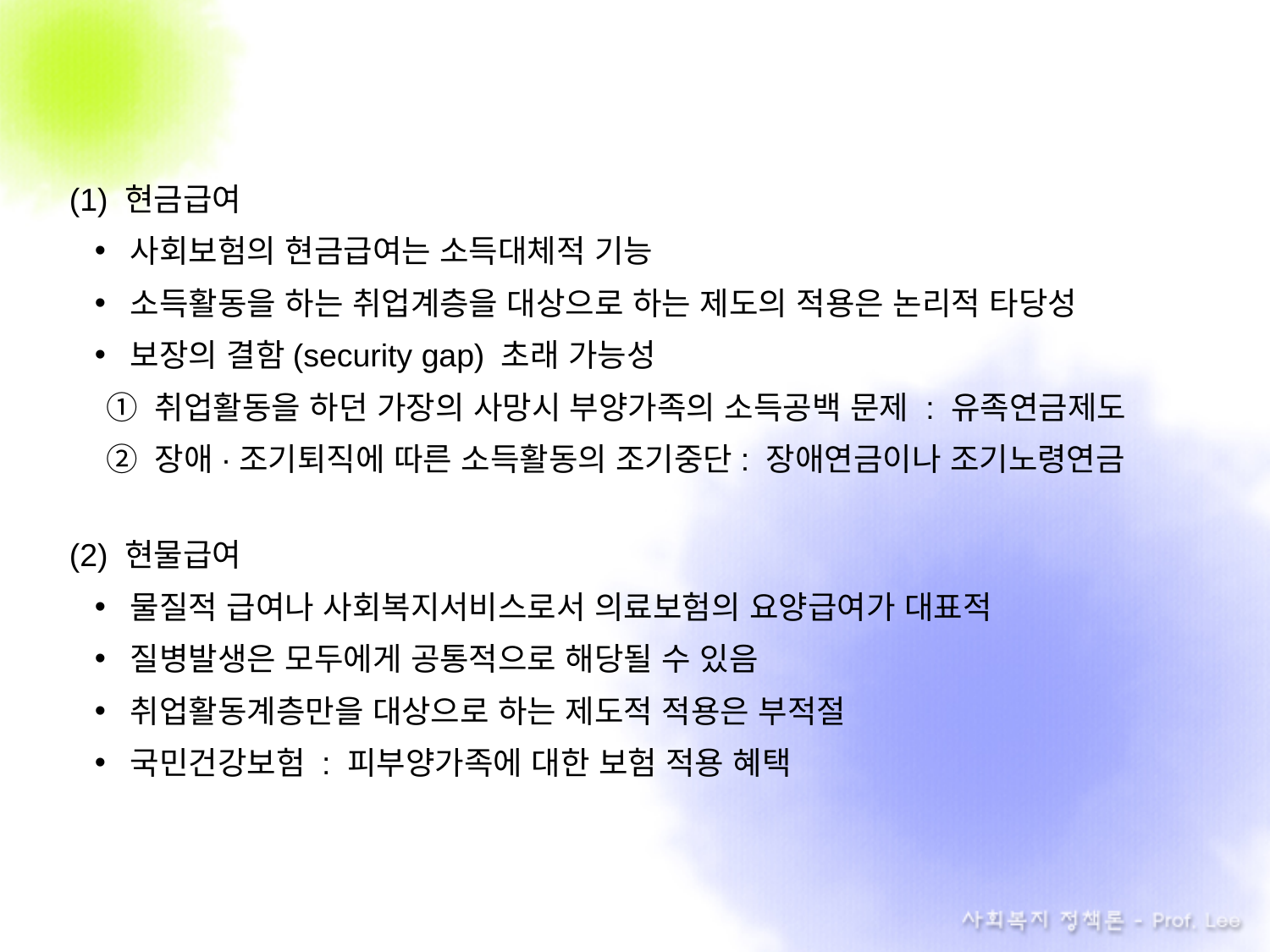

(1) 현금급여
사회보험의 현금급여는 소득대체적 기능
소득활동을 하는 취업계층을 대상으로 하는 제도의 적용은 논리적 타당성
보장의 결함(security gap) 초래 가능성
① 취업활동을 하던 가장의 사망시 부양가족의 소득공백 문제 : 유족연금제도
② 장애·조기퇴직에 따른 소득활동의 조기중단: 장애연금이나 조기노령연금

(2) 현물급여
물질적 급여나 사회복지서비스로서 의료보험의 요양급여가 대표적
질병발생은 모두에게 공통적으로 해당될 수 있음
취업활동계층만을 대상으로 하는 제도적 적용은 부적절
국민건강보험 : 피부양가족에 대한 보험 적용 혜택